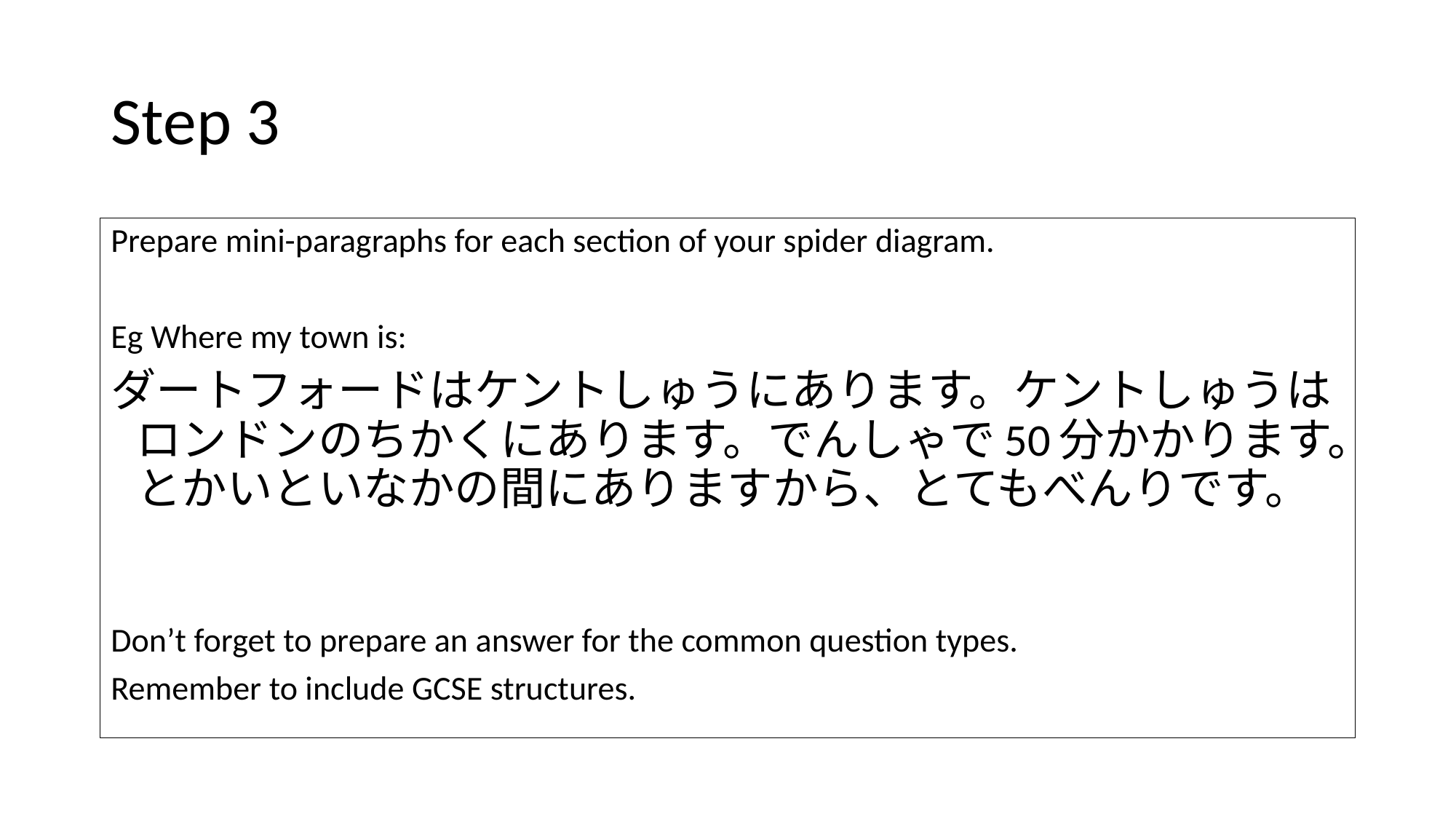

# Step 3
Prepare mini-paragraphs for each section of your spider diagram.

Eg Where my town is:
ダートフォードはケントしゅうにあります。ケントしゅうはロンドンのちかくにあります。でんしゃで50分かかります。とかいといなかの間にありますから、とてもべんりです。

Don’t forget to prepare an answer for the common question types.
Remember to include GCSE structures.